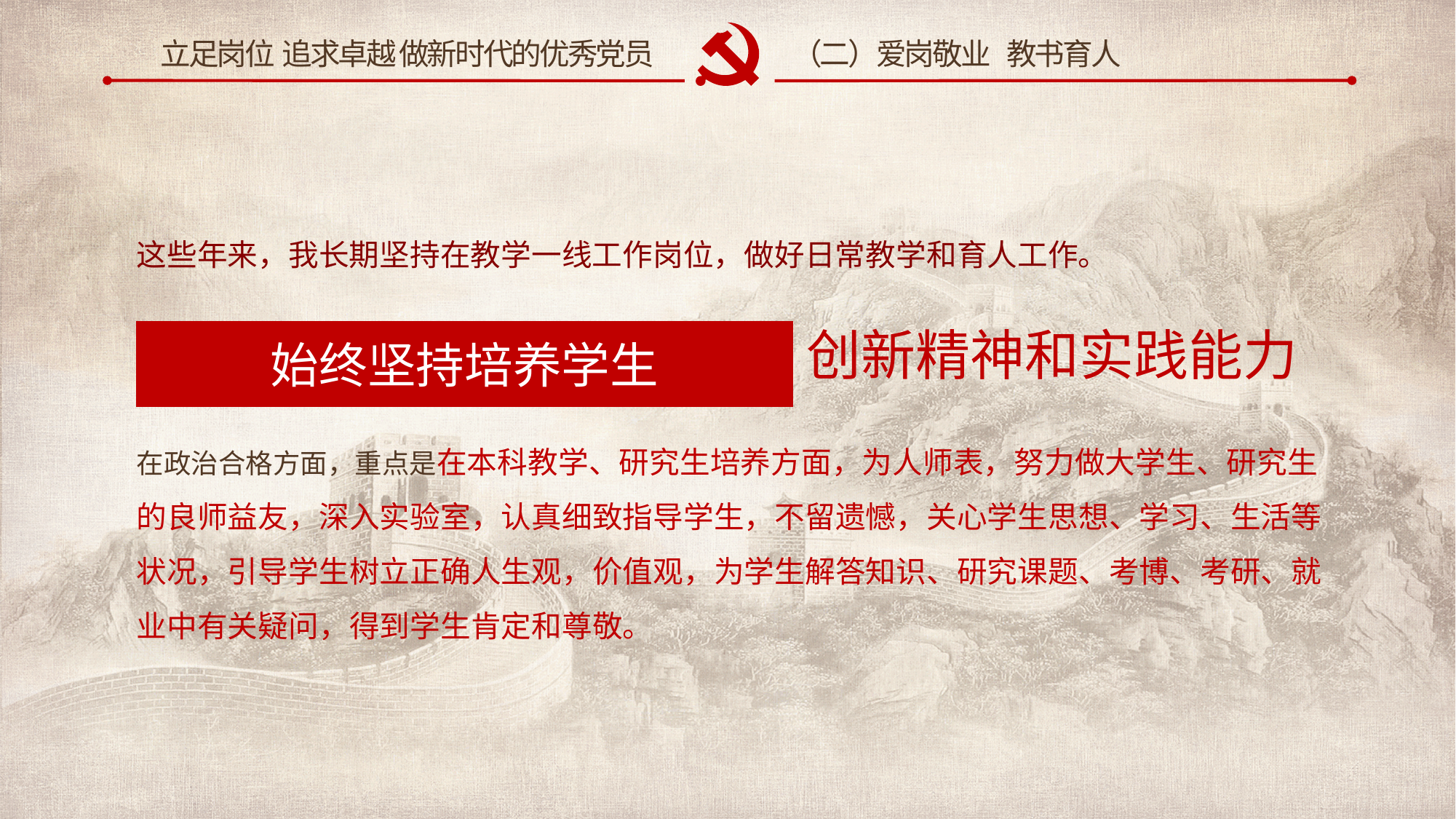

（二）爱岗敬业    教书育人
这些年来，我长期坚持在教学一线工作岗位，做好日常教学和育人工作。
创新精神和实践能力
始终坚持培养学生
在政治合格方面，重点是在本科教学、研究生培养方面，为人师表，努力做大学生、研究生的良师益友，深入实验室，认真细致指导学生，不留遗憾，关心学生思想、学习、生活等状况，引导学生树立正确人生观，价值观，为学生解答知识、研究课题、考博、考研、就业中有关疑问，得到学生肯定和尊敬。